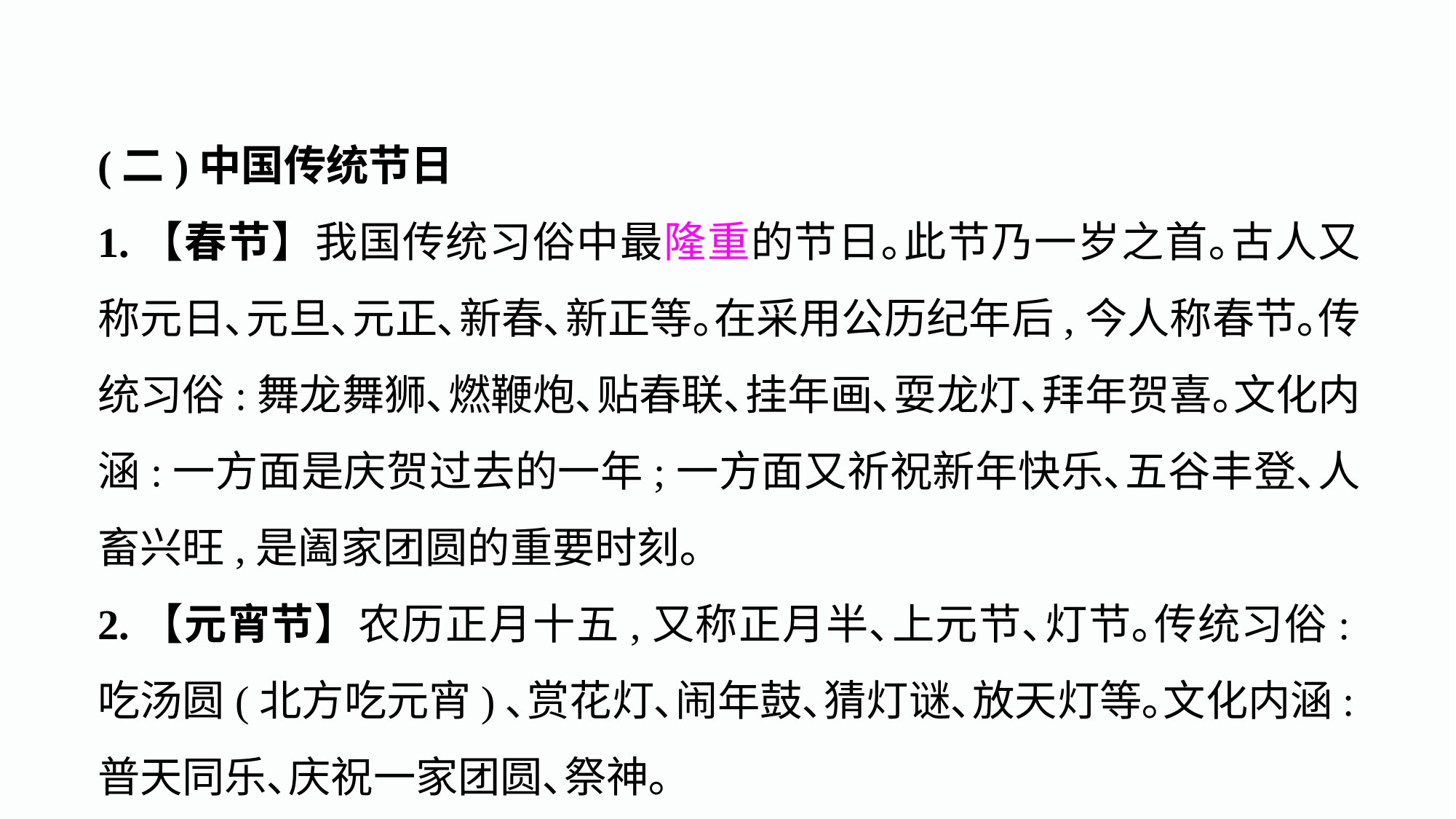

(二)中国传统节日
1.【春节】我国传统习俗中最隆重的节日｡此节乃一岁之首｡古人又称元日､元旦､元正､新春､新正等｡在采用公历纪年后,今人称春节｡传统习俗:舞龙舞狮､燃鞭炮､贴春联､挂年画､耍龙灯､拜年贺喜｡文化内涵:一方面是庆贺过去的一年;一方面又祈祝新年快乐､五谷丰登､人畜兴旺,是阖家团圆的重要时刻｡
2.【元宵节】农历正月十五,又称正月半､上元节､灯节｡传统习俗:吃汤圆(北方吃元宵)､赏花灯､闹年鼓､猜灯谜､放天灯等｡文化内涵:普天同乐､庆祝一家团圆､祭神｡